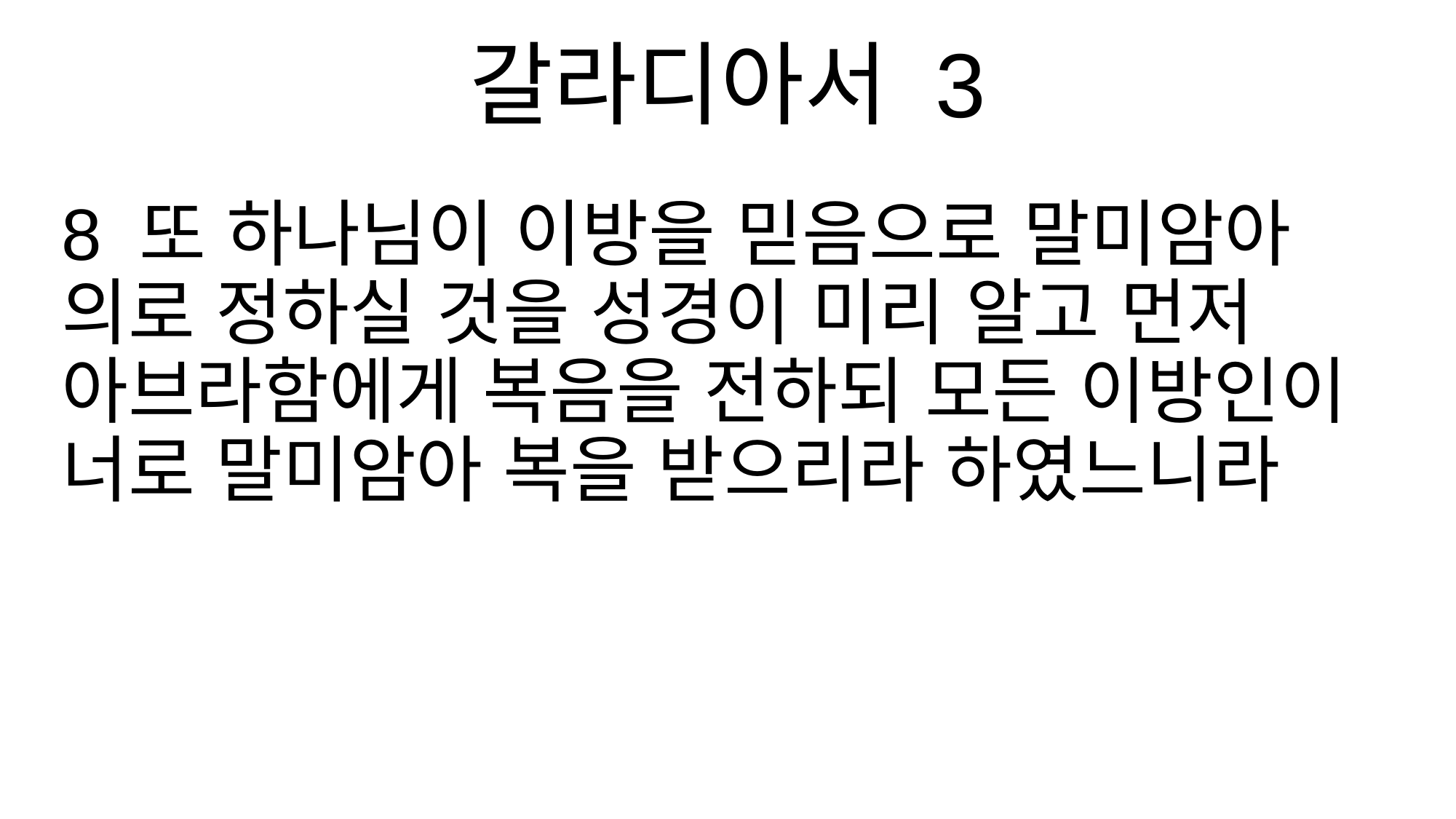

갈라디아서 3
8 또 하나님이 이방을 믿음으로 말미암아 의로 정하실 것을 성경이 미리 알고 먼저 아브라함에게 복음을 전하되 모든 이방인이 너로 말미암아 복을 받으리라 하였느니라